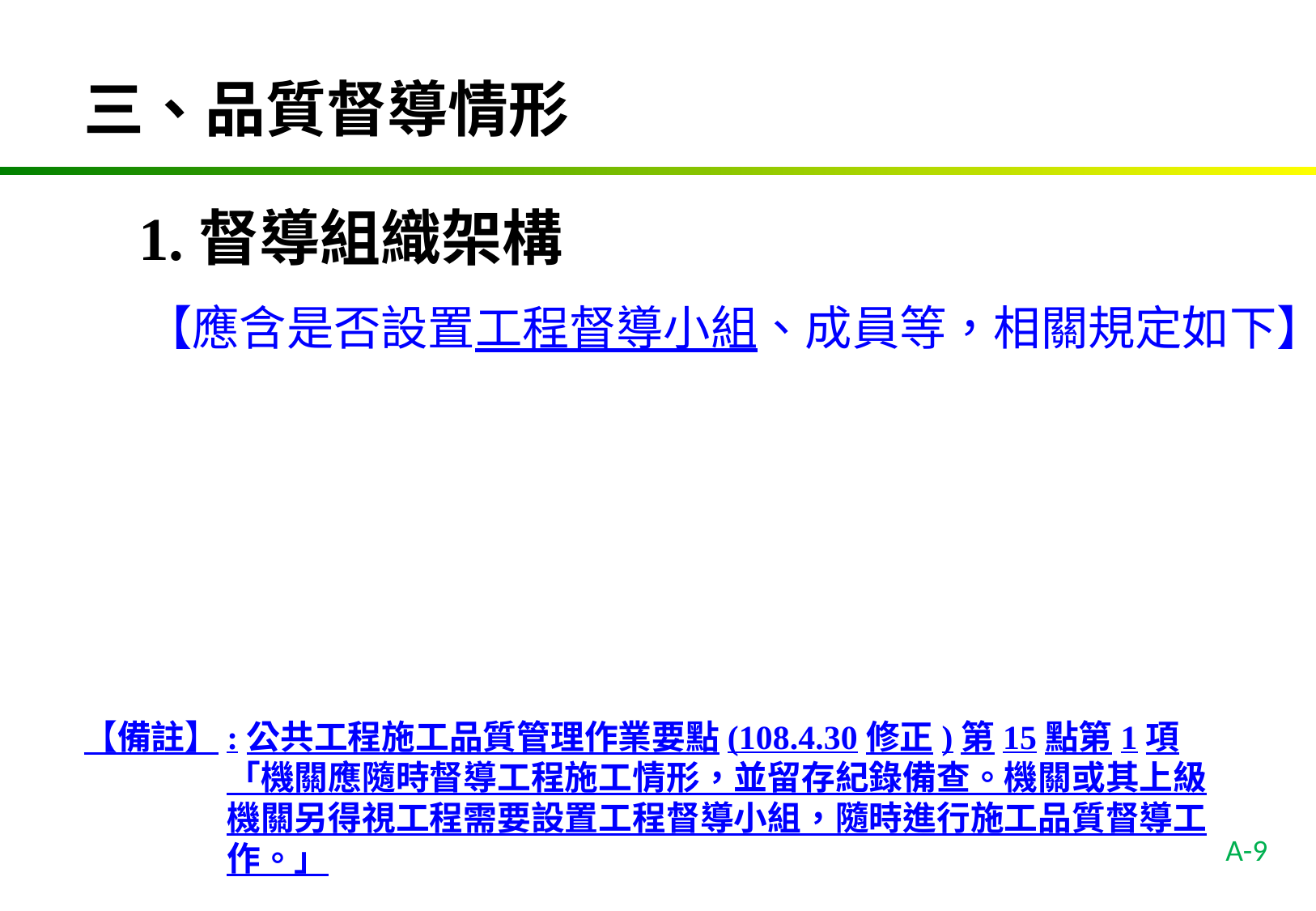

三、品質督導情形

1.督導組織架構
【應含是否設置工程督導小組、成員等，相關規定如下】
【備註】:公共工程施工品質管理作業要點(108.4.30修正)第15點第1項「機關應隨時督導工程施工情形，並留存紀錄備查。機關或其上級機關另得視工程需要設置工程督導小組，隨時進行施工品質督導工作。」
A-9